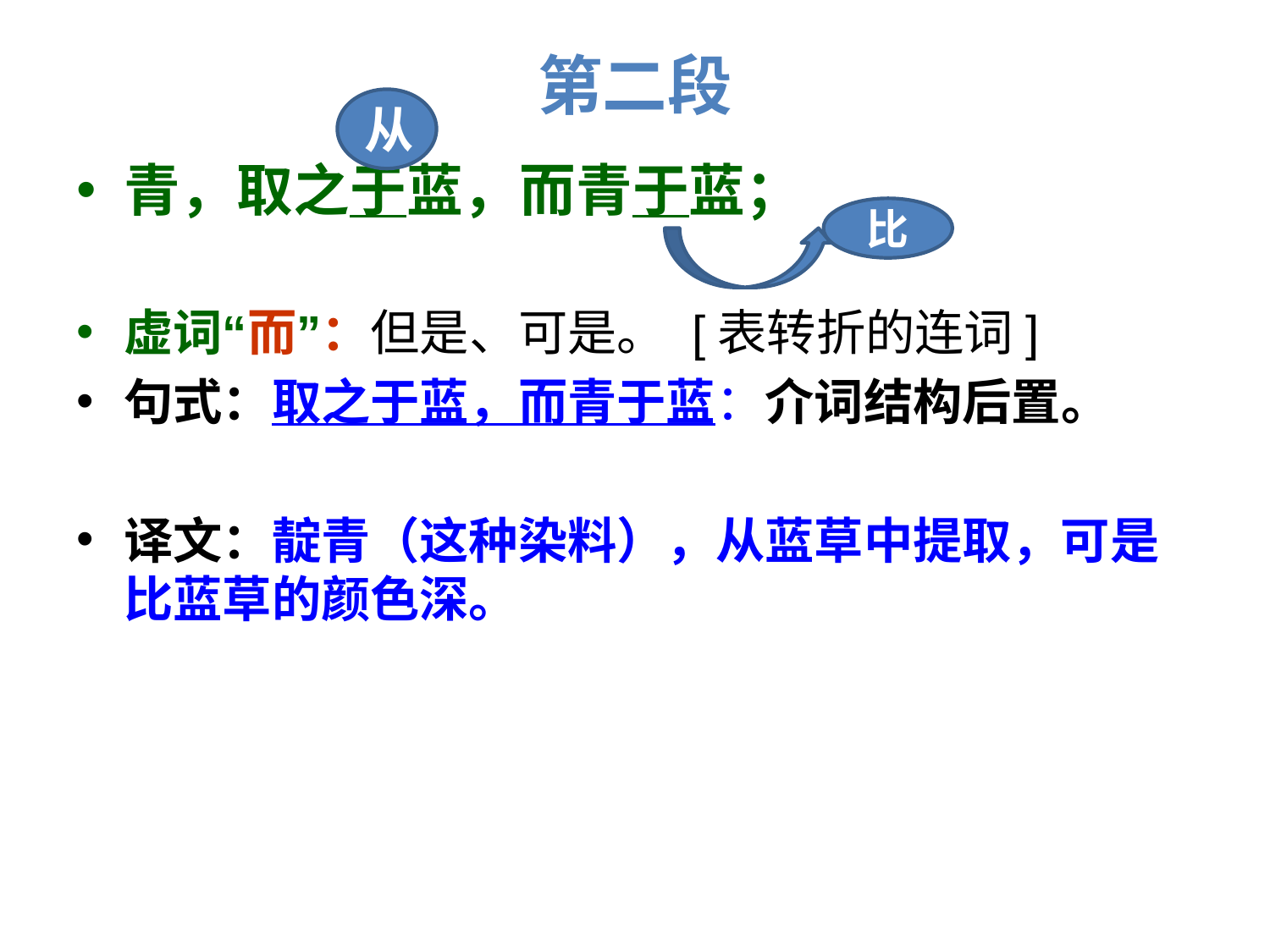

# 第二段
从
青，取之于蓝，而青于蓝；

虚词“而”：但是、可是。 [表转折的连词]
句式：取之于蓝，而青于蓝：介词结构后置。

译文：靛青（这种染料），从蓝草中提取，可是比蓝草的颜色深。

比